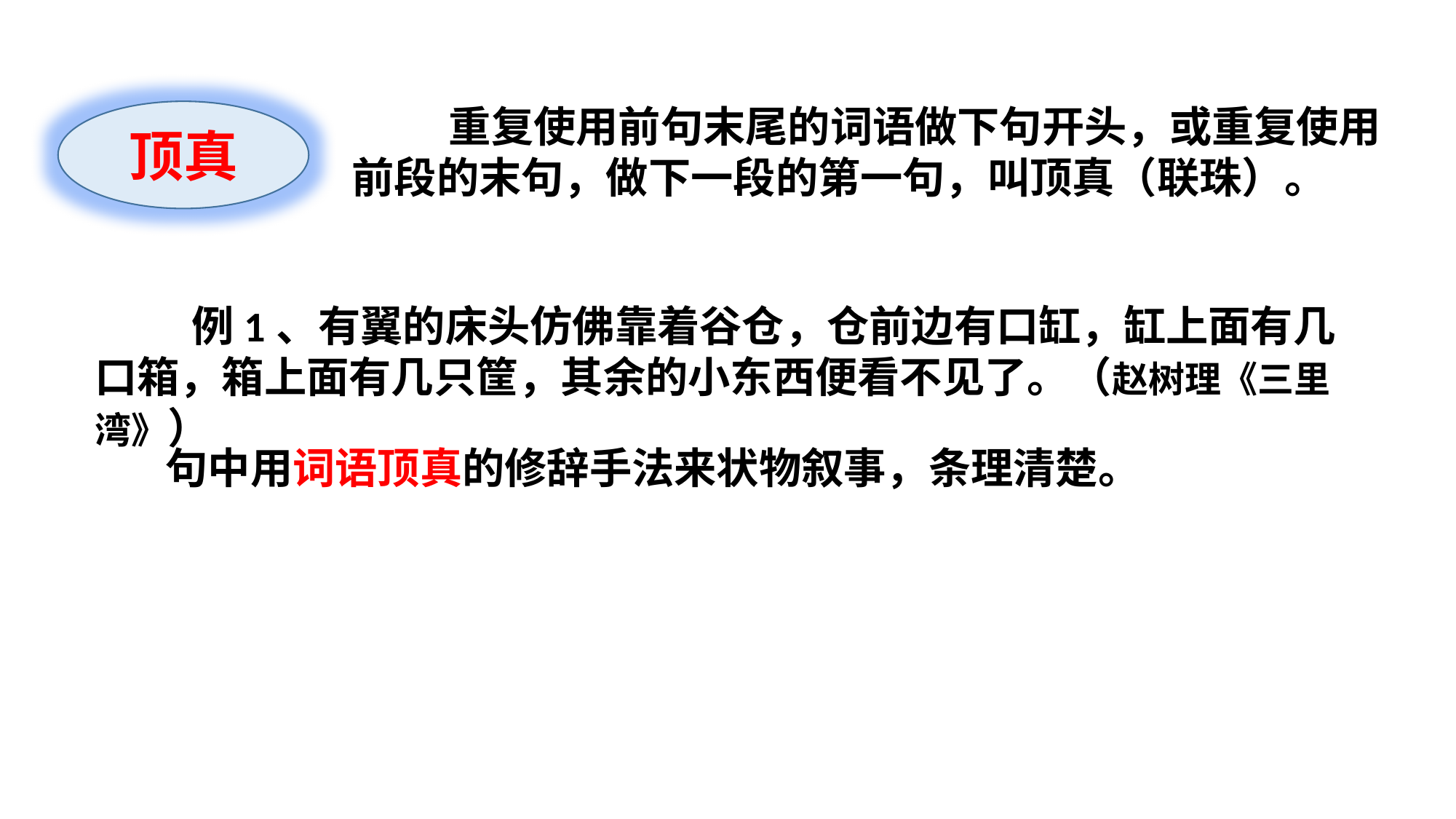

重复使用前句末尾的词语做下句开头，或重复使用前段的末句，做下一段的第一句，叫顶真（联珠）。
顶真
         例1、有翼的床头仿佛靠着谷仓，仓前边有口缸，缸上面有几口箱，箱上面有几只筐，其余的小东西便看不见了。（赵树理《三里湾》）
         句中用词语顶真的修辞手法来状物叙事，条理清楚。